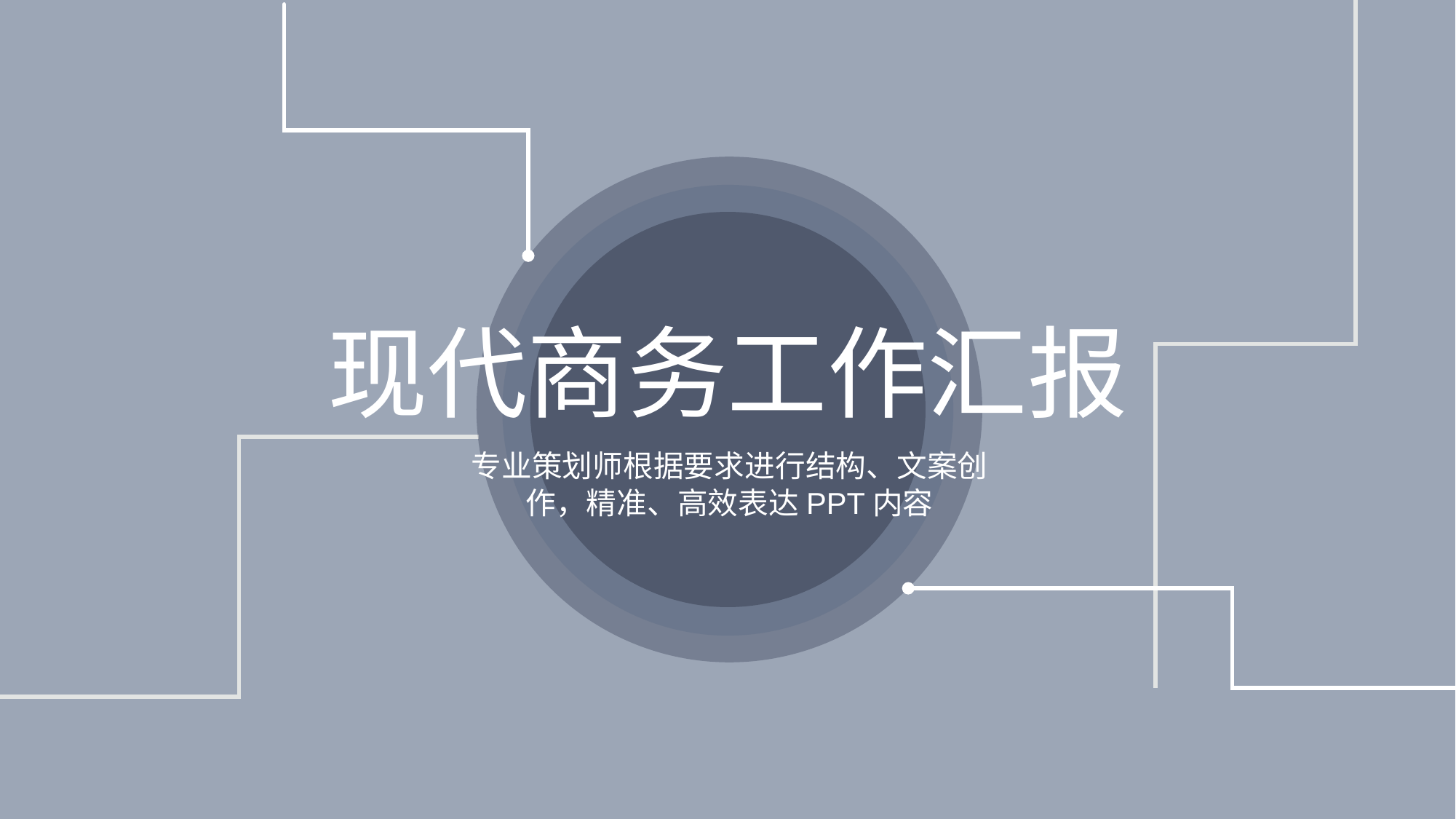

现代商务工作汇报
专业策划师根据要求进行结构、文案创作，精准、高效表达PPT内容